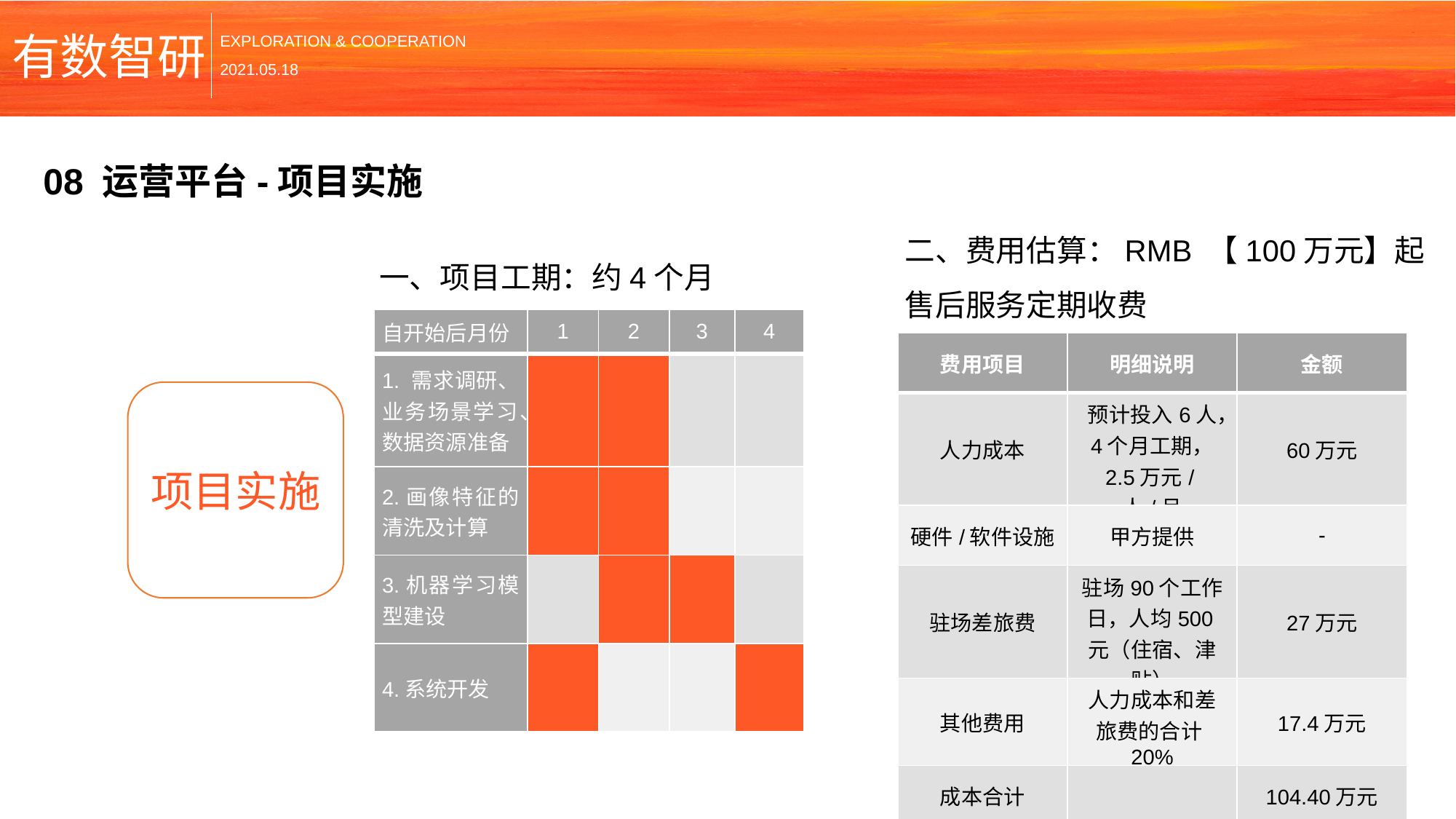

08 运营平台-项目实施
二、费用估算：RMB 【100万元】起
售后服务定期收费
一、项目工期：约4个月
| 自开始后月份 | 1 | 2 | 3 | 4 |
| --- | --- | --- | --- | --- |
| 1. 需求调研、业务场景学习、数据资源准备 |  |  |  |  |
| 2.画像特征的清洗及计算 |  |  |  |  |
| 3.机器学习模型建设 |  |  |  |  |
| 4.系统开发 |  |  |  |  |
| 费用项目 | 明细说明 | 金额 |
| --- | --- | --- |
| 人力成本 | 预计投入6人，4个月工期， 2.5万元/人/月 | 60万元 |
| 硬件/软件设施 | 甲方提供 | - |
| 驻场差旅费 | 驻场90个工作日，人均500元（住宿、津贴） | 27万元 |
| 其他费用 | 人力成本和差旅费的合计20% | 17.4万元 |
| 成本合计 |  | 104.40万元 |
项目实施